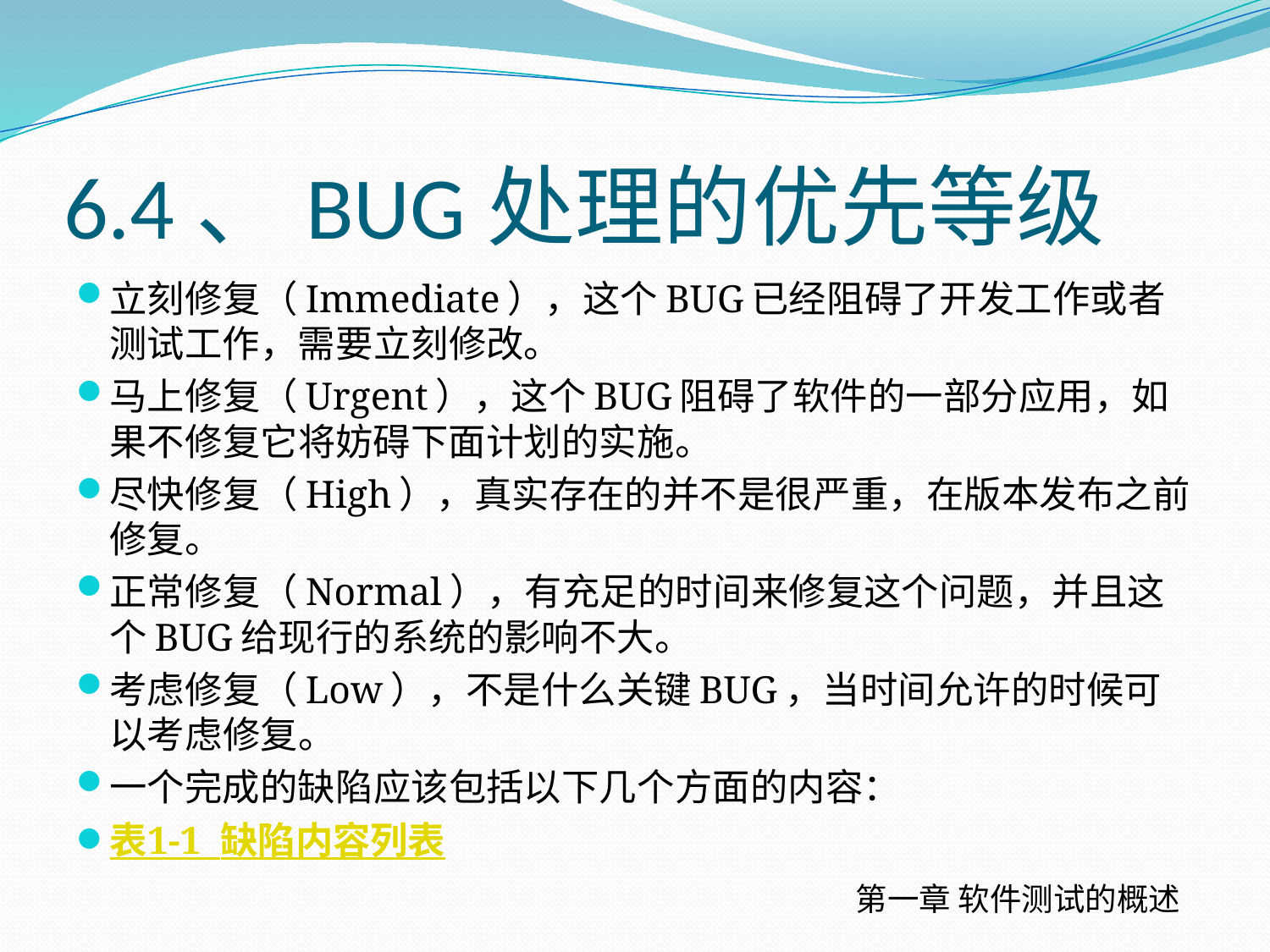

# 6.4、BUG处理的优先等级
立刻修复（Immediate），这个BUG已经阻碍了开发工作或者测试工作，需要立刻修改。
马上修复（Urgent），这个BUG阻碍了软件的一部分应用，如果不修复它将妨碍下面计划的实施。
尽快修复（High），真实存在的并不是很严重，在版本发布之前修复。
正常修复（Normal），有充足的时间来修复这个问题，并且这个BUG给现行的系统的影响不大。
考虑修复（Low），不是什么关键BUG，当时间允许的时候可以考虑修复。
一个完成的缺陷应该包括以下几个方面的内容：
表1-1  缺陷内容列表